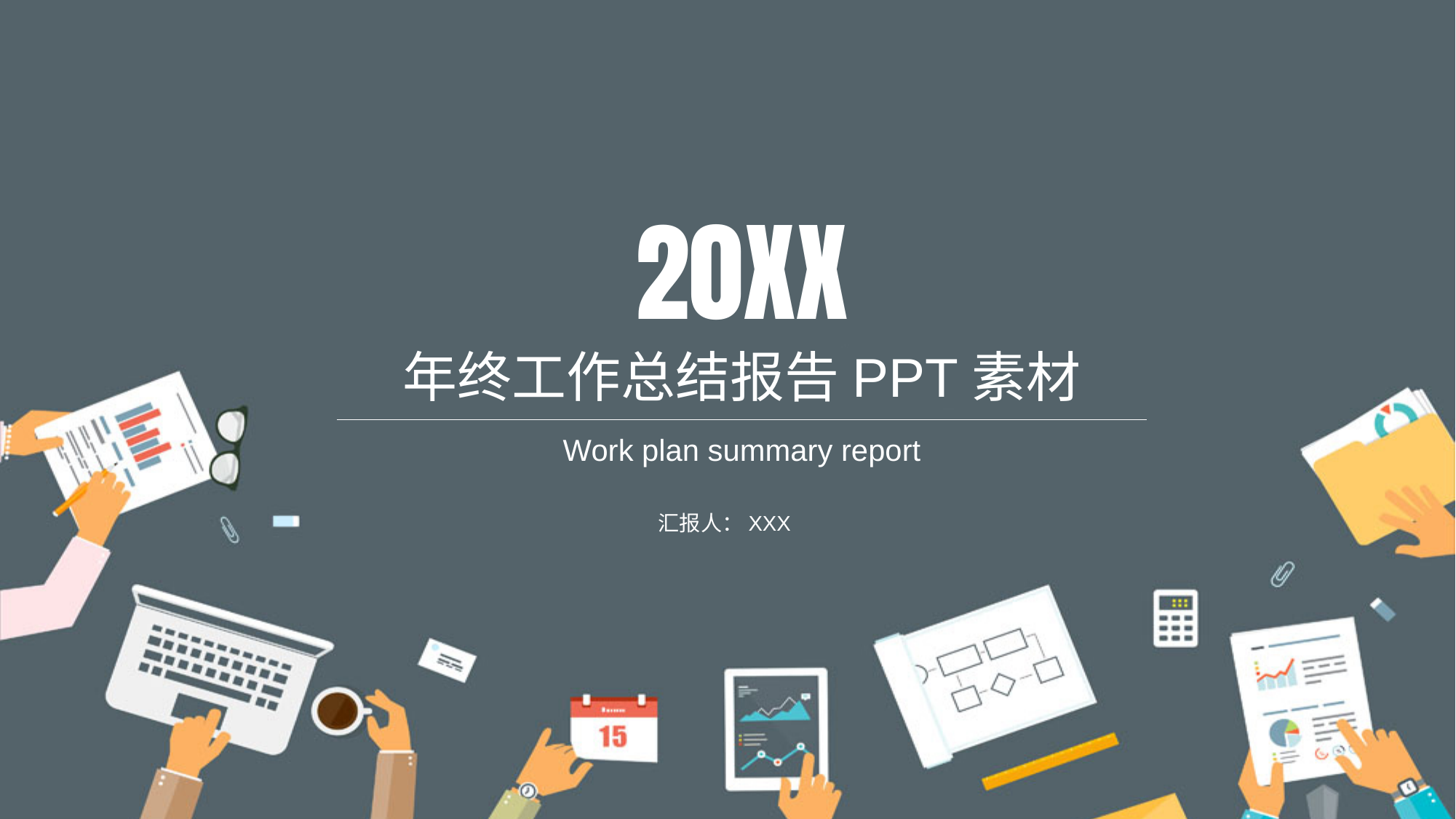

20XX
年终工作总结报告PPT素材
Work plan summary report
汇报人：XXX
.